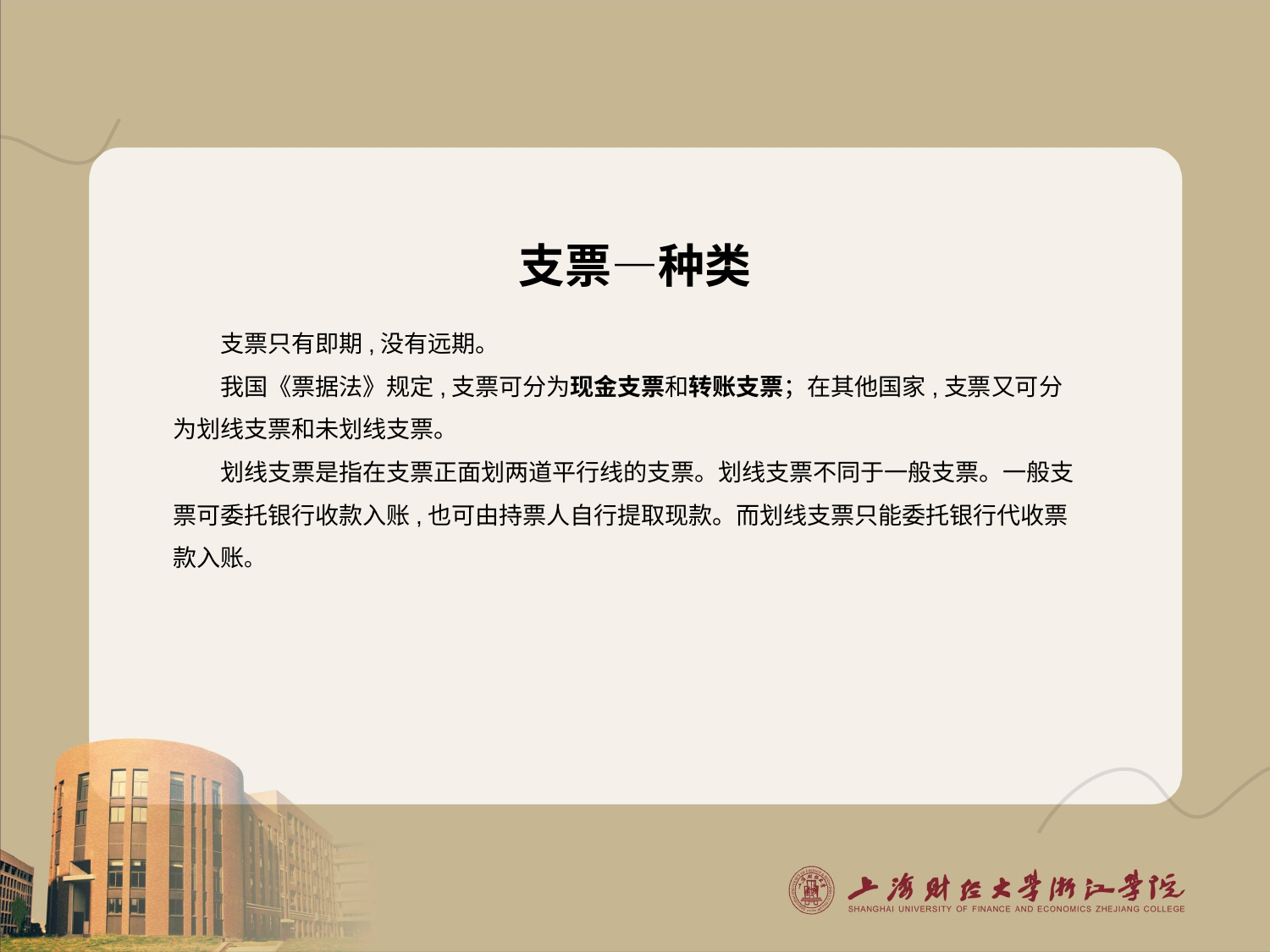

# 支票—种类
支票只有即期,没有远期。
我国《票据法》规定,支票可分为现金支票和转账支票；在其他国家,支票又可分为划线支票和未划线支票。
划线支票是指在支票正面划两道平行线的支票。划线支票不同于一般支票。一般支票可委托银行收款入账,也可由持票人自行提取现款。而划线支票只能委托银行代收票款入账。